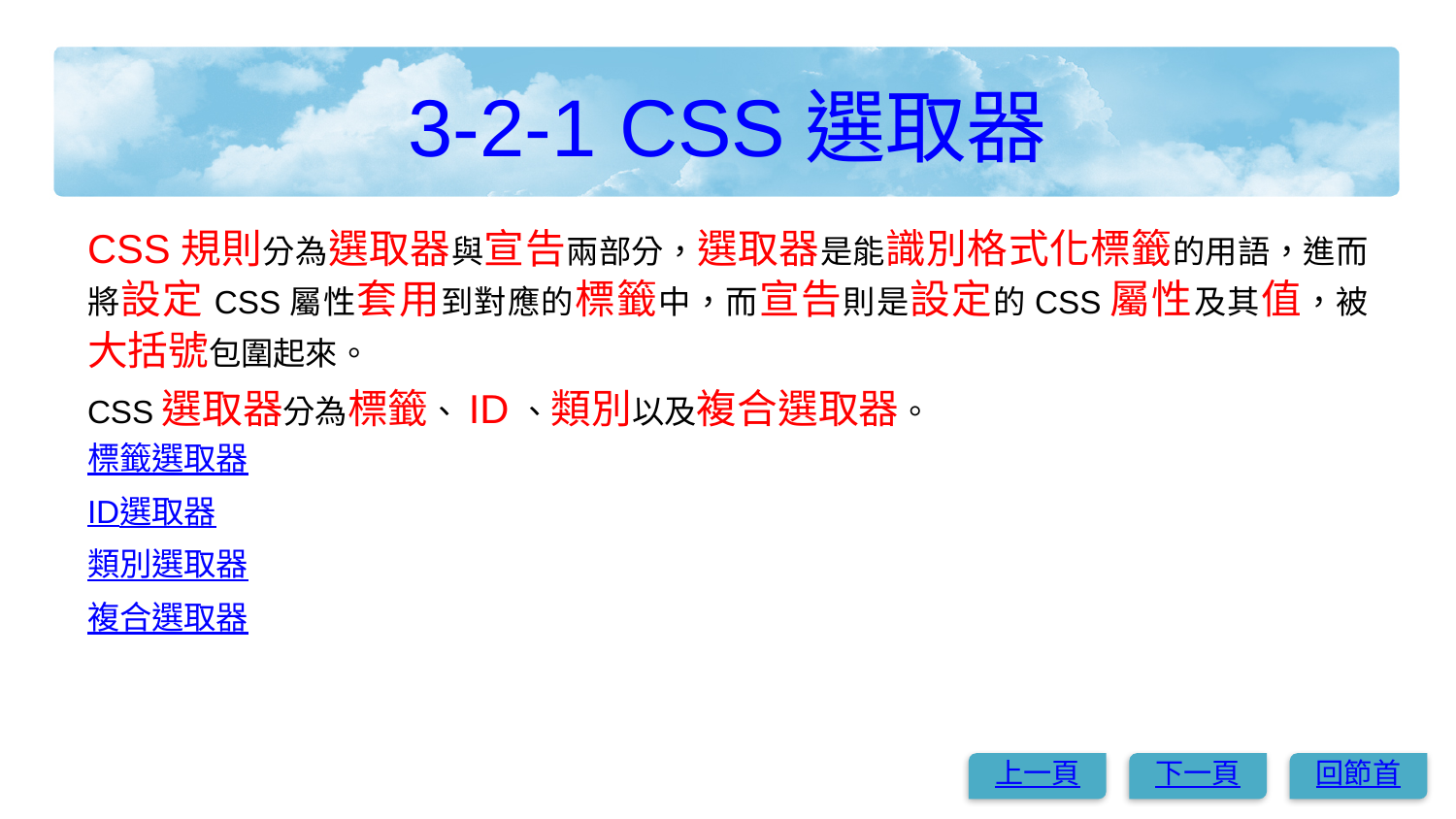

# 3-2-1 CSS選取器
CSS規則分為選取器與宣告兩部分，選取器是能識別格式化標籤的用語，進而將設定CSS屬性套用到對應的標籤中，而宣告則是設定的CSS屬性及其值，被大括號包圍起來。
CSS選取器分為標籤、ID、類別以及複合選取器。
標籤選取器
ID選取器
類別選取器
複合選取器
上一頁
下一頁
回節首